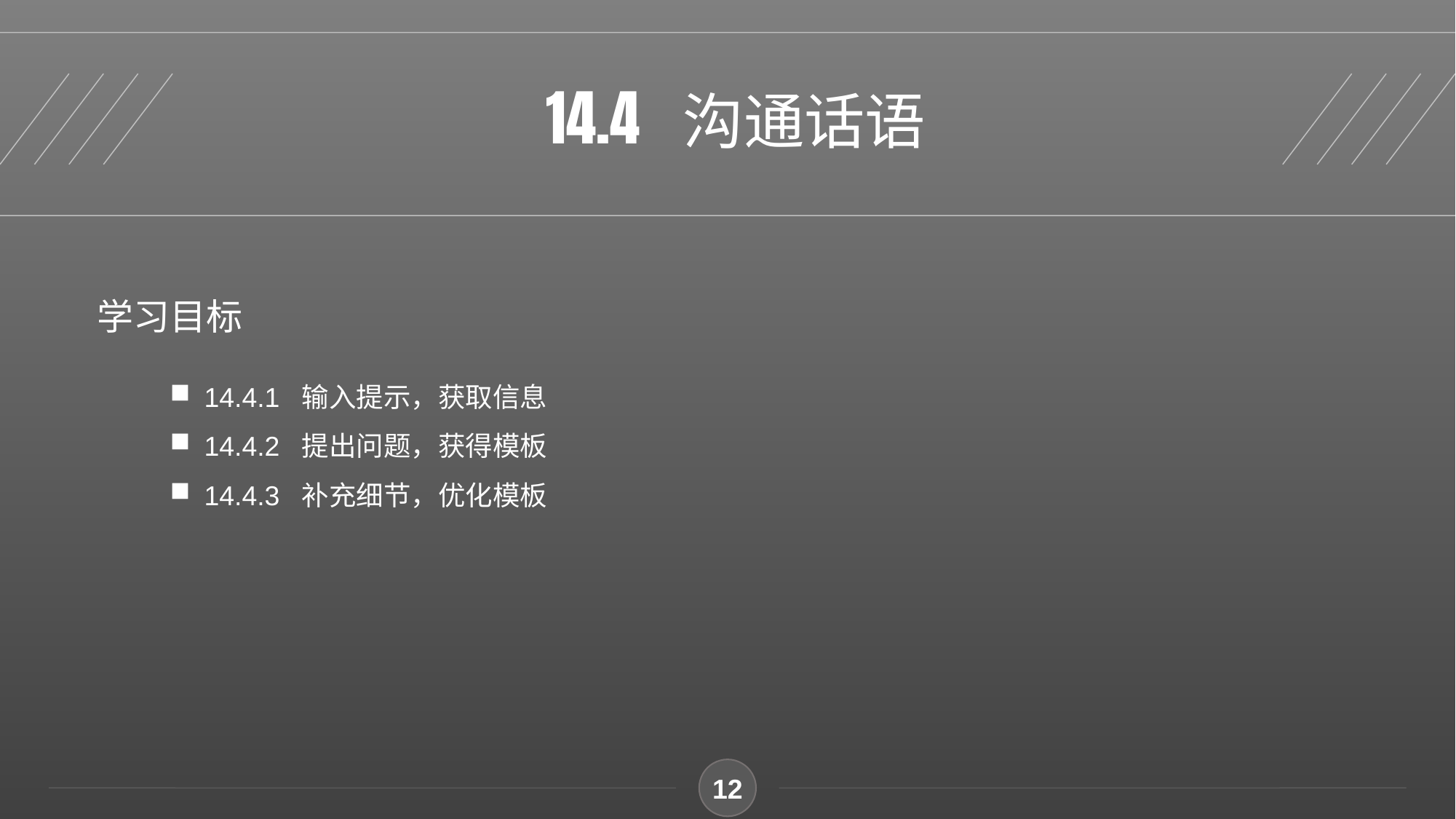

14.4  沟通话语

学习目标
14.4.1  输入提示，获取信息
14.4.2  提出问题，获得模板
14.4.3  补充细节，优化模板